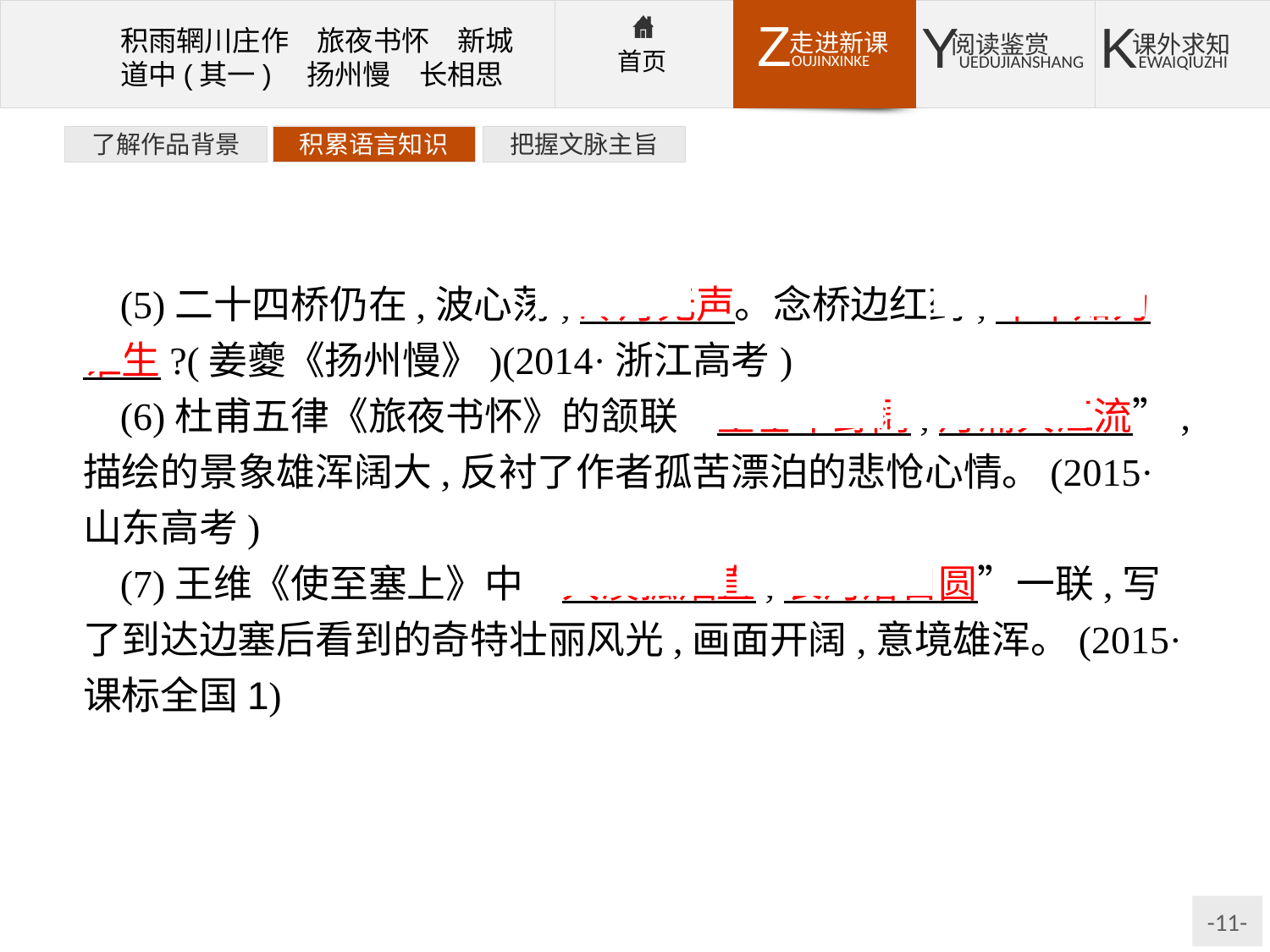

了解作品背景
积累语言知识
把握文脉主旨
(5)二十四桥仍在,波心荡,冷月无声。念桥边红药,年年知为谁生?(姜夔《扬州慢》)(2014·浙江高考)
(6)杜甫五律《旅夜书怀》的颔联“星垂平野阔,月涌大江流”,描绘的景象雄浑阔大,反衬了作者孤苦漂泊的悲怆心情。(2015·山东高考)
(7)王维《使至塞上》中“大漠孤烟直,长河落日圆”一联,写了到达边塞后看到的奇特壮丽风光,画面开阔,意境雄浑。(2015·课标全国1)